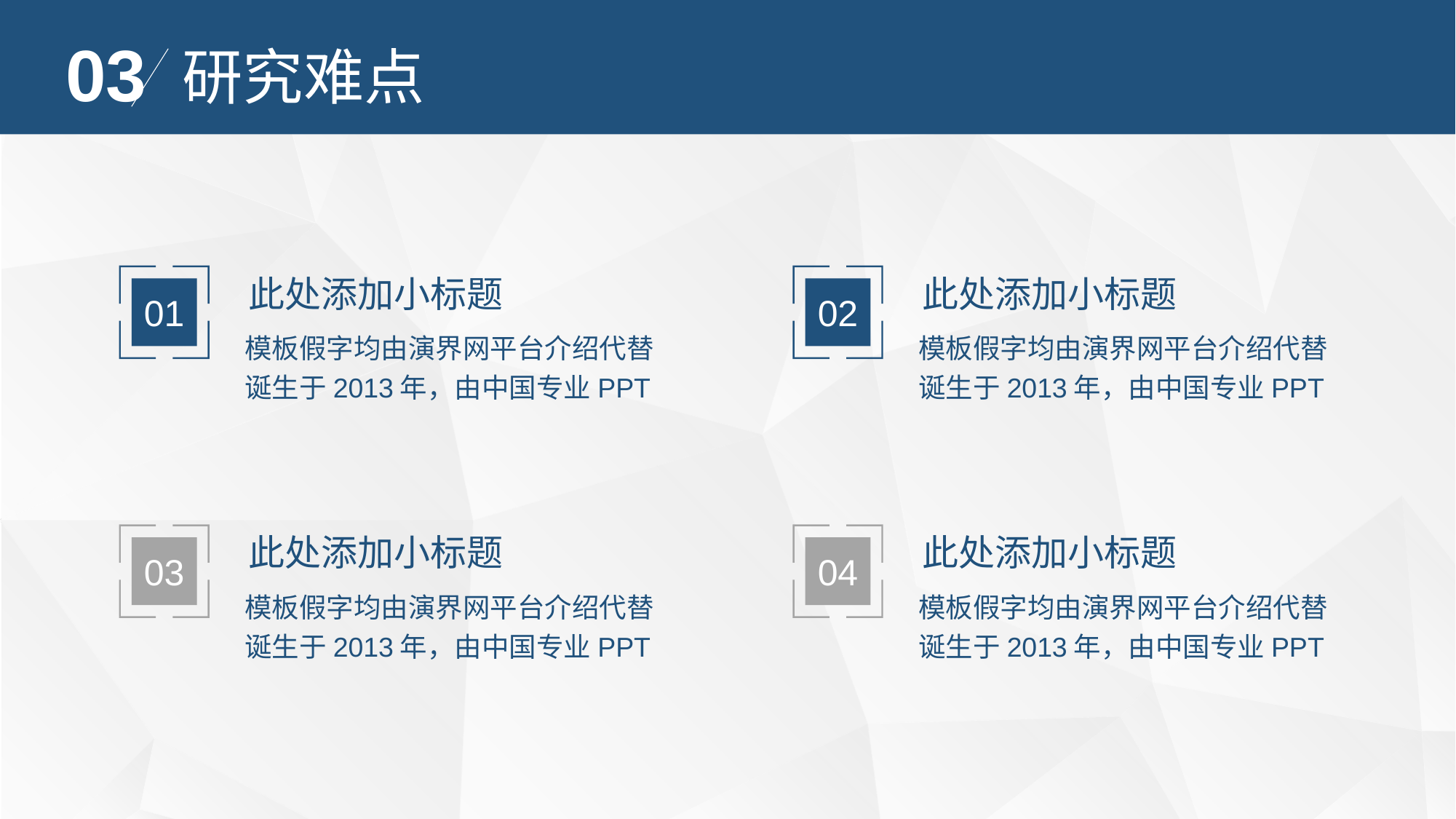

03
研究难点

此处添加小标题

此处添加小标题
01
02
模板假字均由演界网平台介绍代替诞生于2013年，由中国专业PPT
模板假字均由演界网平台介绍代替诞生于2013年，由中国专业PPT

此处添加小标题

此处添加小标题
03
04
模板假字均由演界网平台介绍代替诞生于2013年，由中国专业PPT
模板假字均由演界网平台介绍代替诞生于2013年，由中国专业PPT